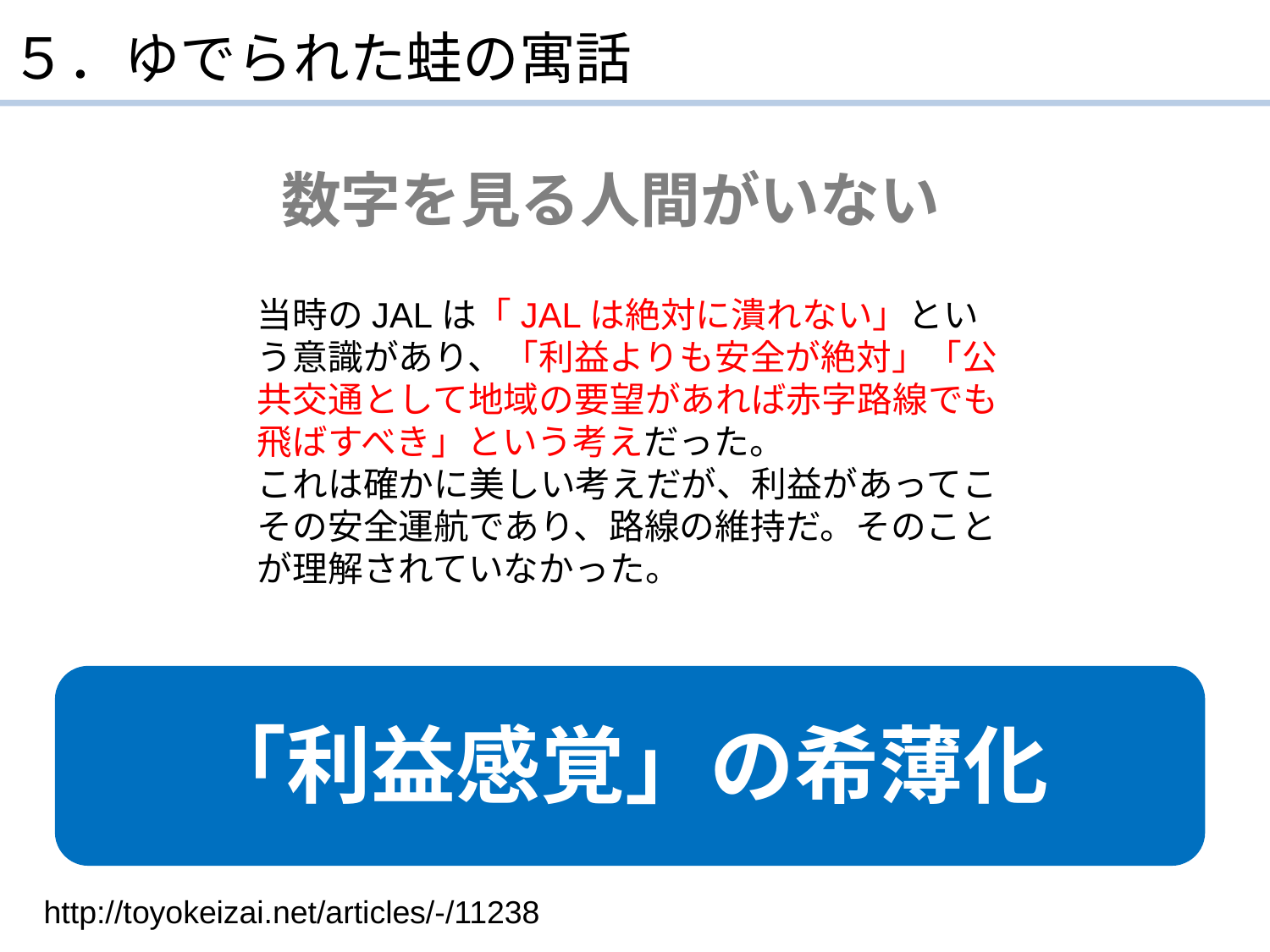

５．ゆでられた蛙の寓話

数字を見る人間がいない
当時のJALは「JALは絶対に潰れない」という意識があり、「利益よりも安全が絶対」「公共交通として地域の要望があれば赤字路線でも飛ばすべき」という考えだった。
これは確かに美しい考えだが、利益があってこその安全運航であり、路線の維持だ。そのことが理解されていなかった。

「利益感覚」の希薄化
http://toyokeizai.net/articles/-/11238